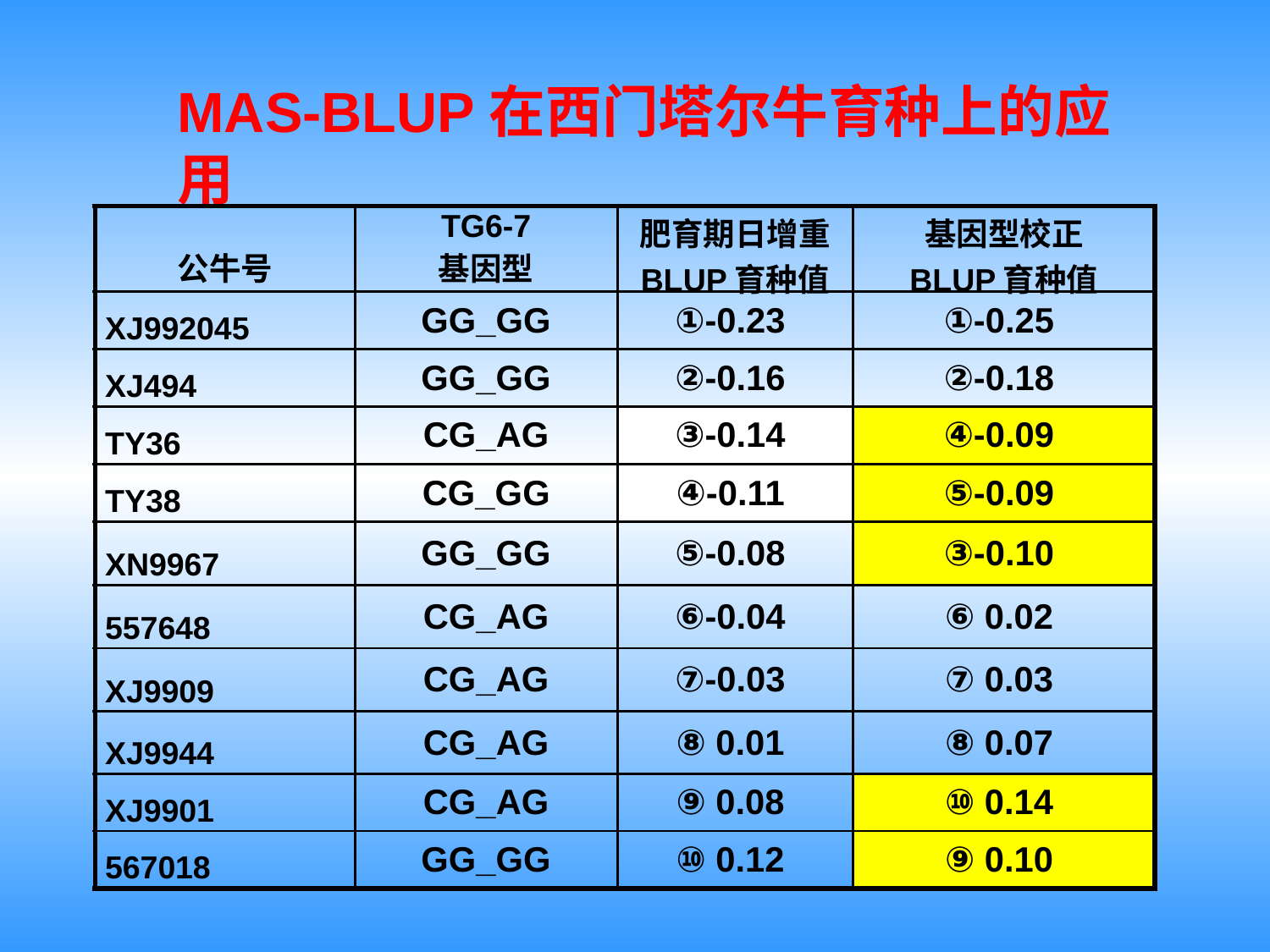

MAS-BLUP在西门塔尔牛育种上的应用
| 公牛号 | TG6-7 基因型 | 肥育期日增重 BLUP育种值 | 基因型校正 BLUP育种值 |
| --- | --- | --- | --- |
| XJ992045 | GG\_GG | ①-0.23 | ①-0.25 |
| XJ494 | GG\_GG | ②-0.16 | ②-0.18 |
| TY36 | CG\_AG | ③-0.14 | ④-0.09 |
| TY38 | CG\_GG | ④-0.11 | ⑤-0.09 |
| XN9967 | GG\_GG | ⑤-0.08 | ③-0.10 |
| 557648 | CG\_AG | ⑥-0.04 | ⑥ 0.02 |
| XJ9909 | CG\_AG | ⑦-0.03 | ⑦ 0.03 |
| XJ9944 | CG\_AG | ⑧ 0.01 | ⑧ 0.07 |
| XJ9901 | CG\_AG | ⑨ 0.08 | ⑩ 0.14 |
| 567018 | GG\_GG | ⑩ 0.12 | ⑨ 0.10 |